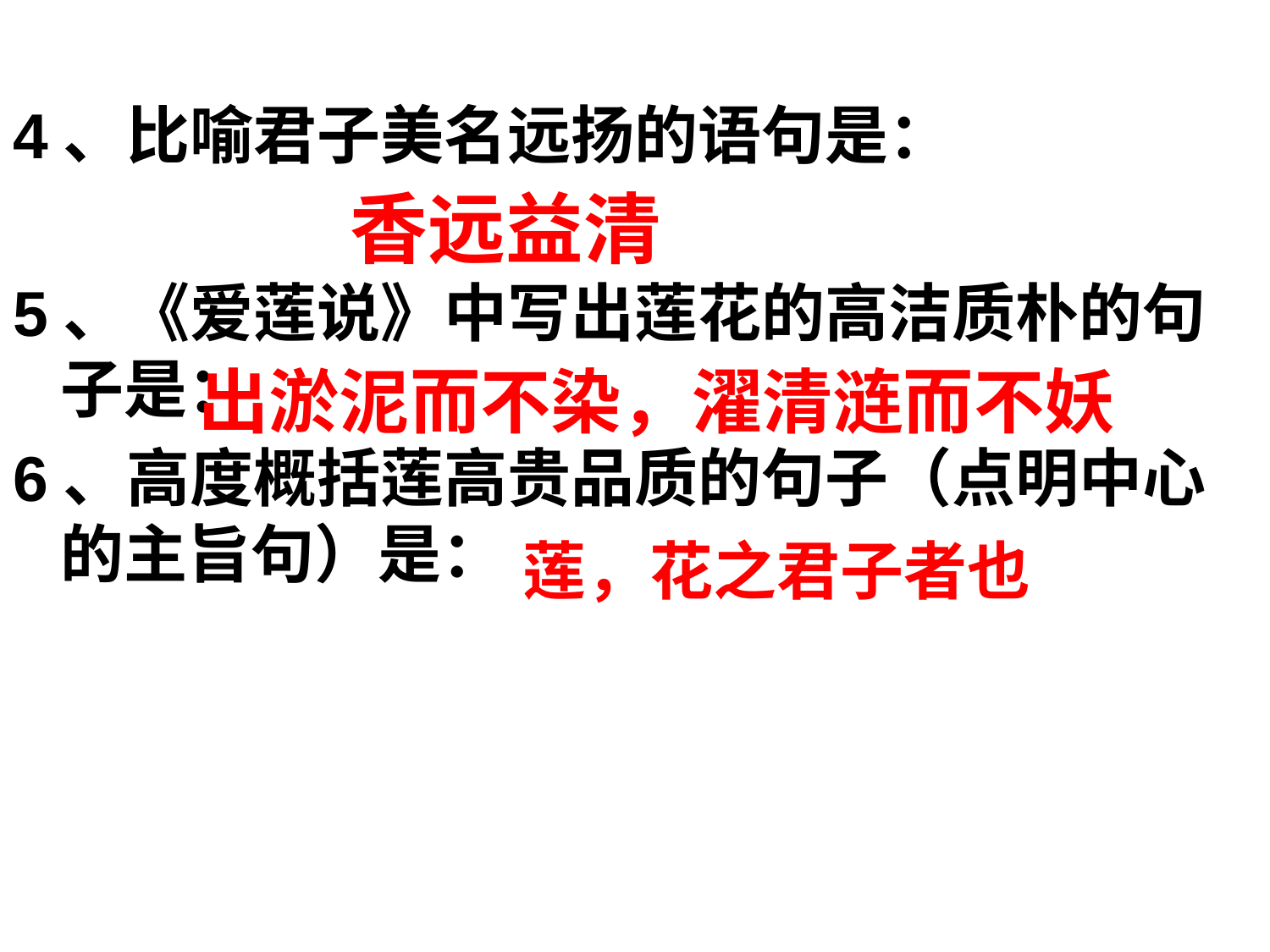

4、比喻君子美名远扬的语句是：

5、《爱莲说》中写出莲花的高洁质朴的句子是：
6、高度概括莲高贵品质的句子（点明中心的主旨句）是：

香远益清
出淤泥而不染，濯清涟而不妖
莲，花之君子者也